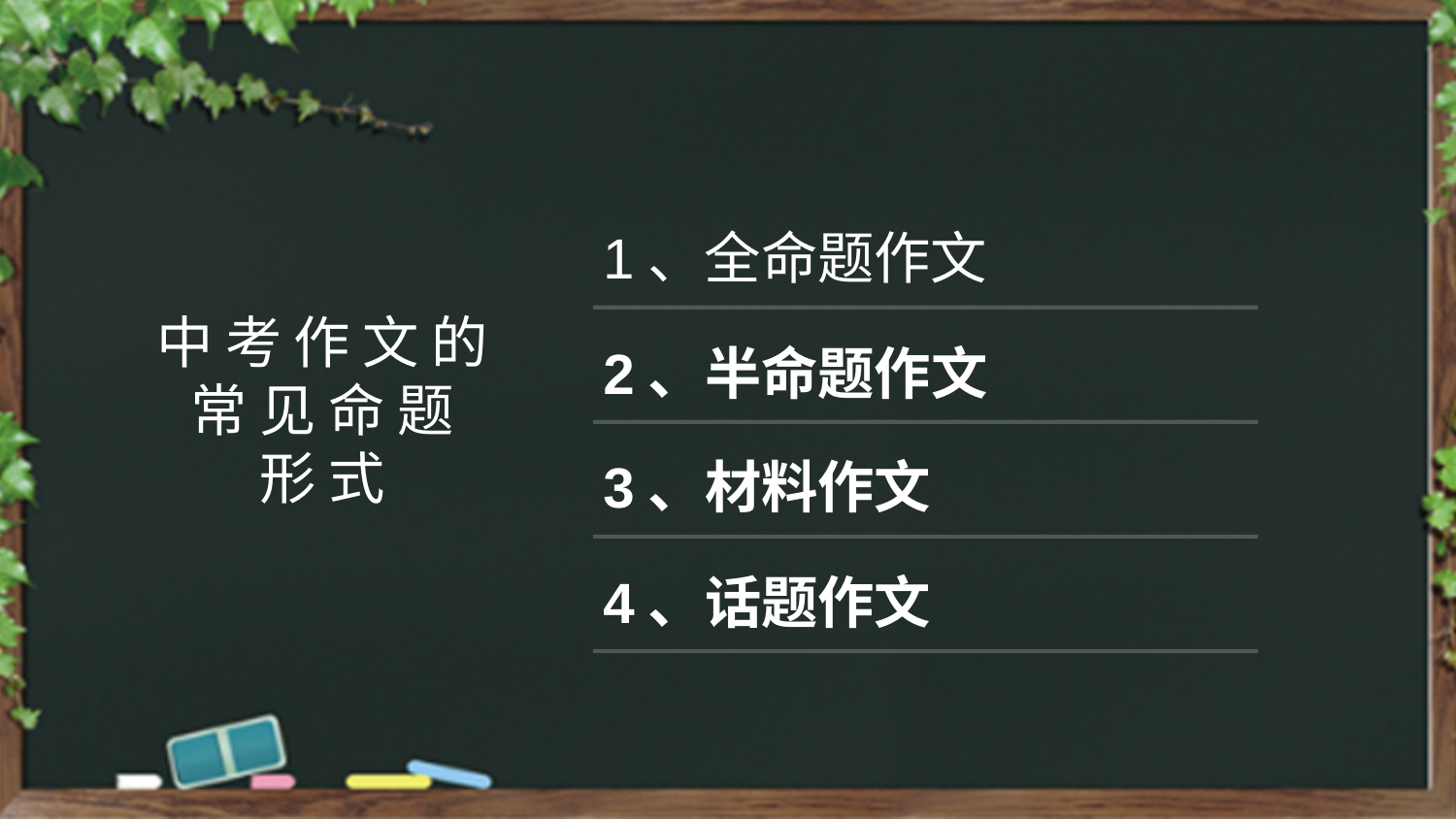

1、全命题作文
2、半命题作文
3、材料作文
4、话题作文
中考作文的
常见命题
形式